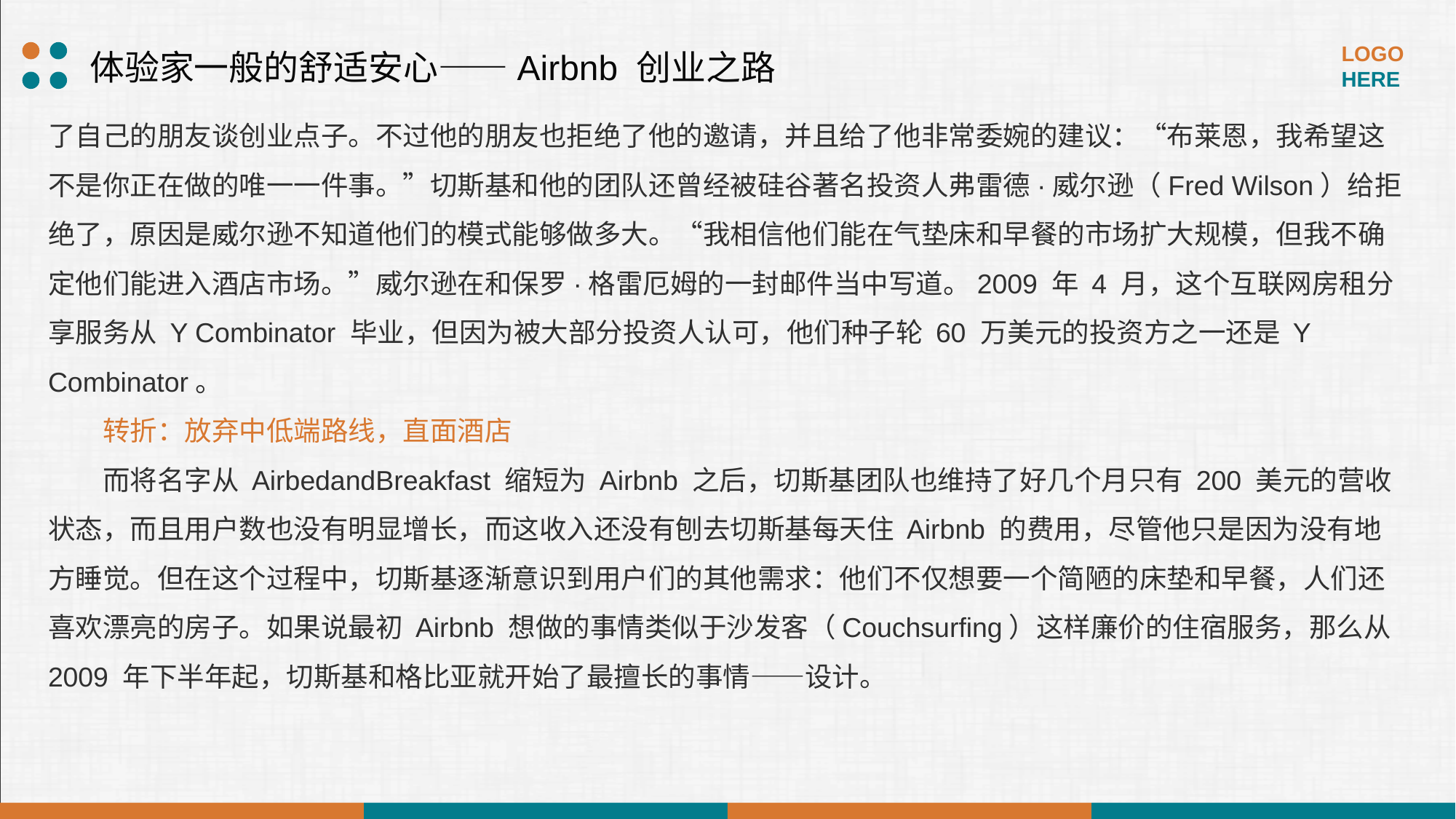

体验家一般的舒适安心——Airbnb 创业之路
了自己的朋友谈创业点子。不过他的朋友也拒绝了他的邀请，并且给了他非常委婉的建议：“布莱恩，我希望这不是你正在做的唯一一件事。”切斯基和他的团队还曾经被硅谷著名投资人弗雷德·威尔逊（Fred Wilson）给拒绝了，原因是威尔逊不知道他们的模式能够做多大。“我相信他们能在气垫床和早餐的市场扩大规模，但我不确定他们能进入酒店市场。”威尔逊在和保罗·格雷厄姆的一封邮件当中写道。2009 年 4 月，这个互联网房租分享服务从 Y Combinator 毕业，但因为被大部分投资人认可，他们种子轮 60 万美元的投资方之一还是 Y Combinator。
转折：放弃中低端路线，直面酒店
而将名字从 AirbedandBreakfast 缩短为 Airbnb 之后，切斯基团队也维持了好几个月只有 200 美元的营收状态，而且用户数也没有明显增长，而这收入还没有刨去切斯基每天住 Airbnb 的费用，尽管他只是因为没有地方睡觉。但在这个过程中，切斯基逐渐意识到用户们的其他需求：他们不仅想要一个简陋的床垫和早餐，人们还喜欢漂亮的房子。如果说最初 Airbnb 想做的事情类似于沙发客（Couchsurfing）这样廉价的住宿服务，那么从 2009 年下半年起，切斯基和格比亚就开始了最擅长的事情——设计。